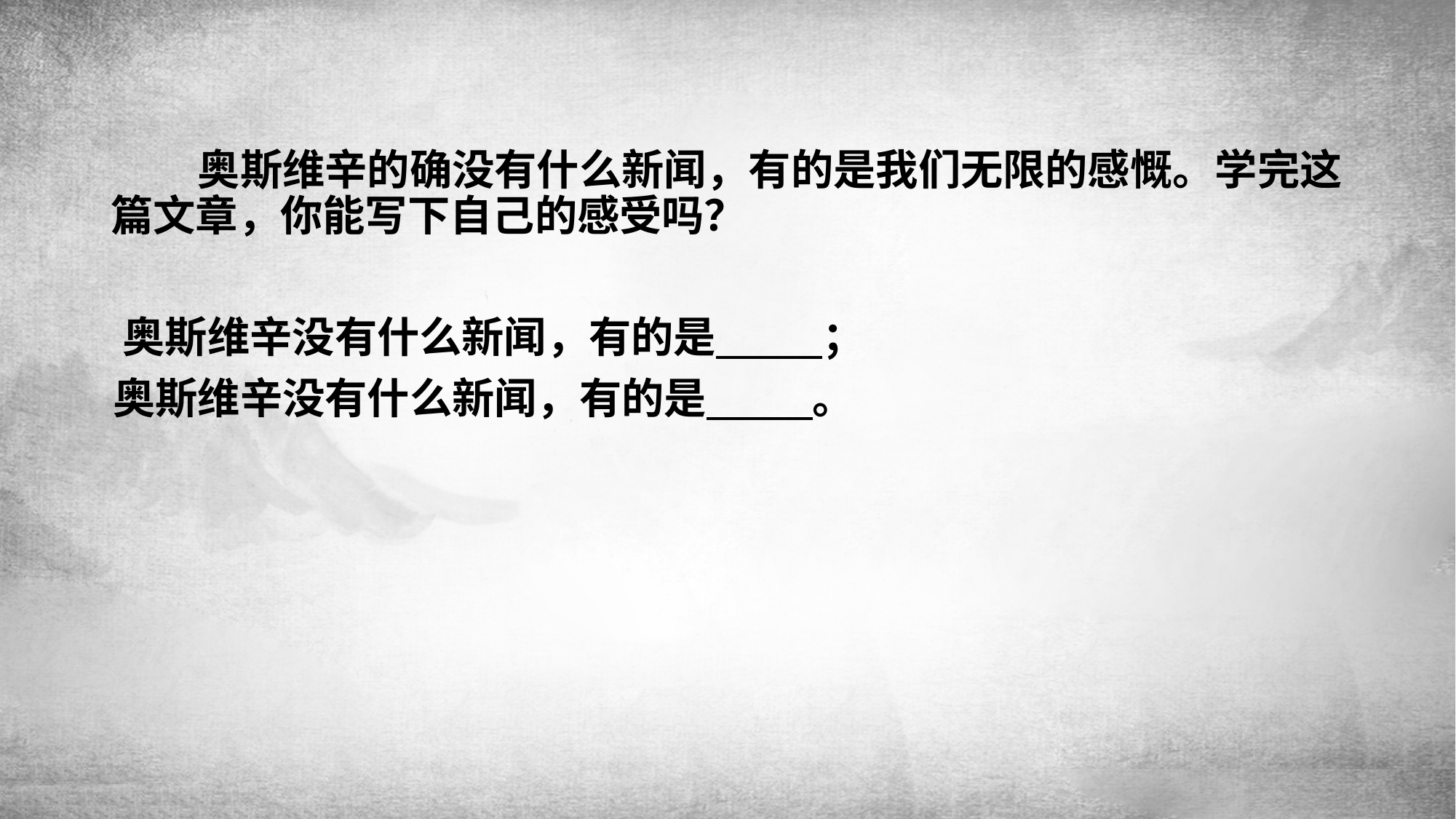

奥斯维辛的确没有什么新闻，有的是我们无限的感慨。学完这篇文章，你能写下自己的感受吗？

   奥斯维辛没有什么新闻，有的是           ；
  奥斯维辛没有什么新闻，有的是           。